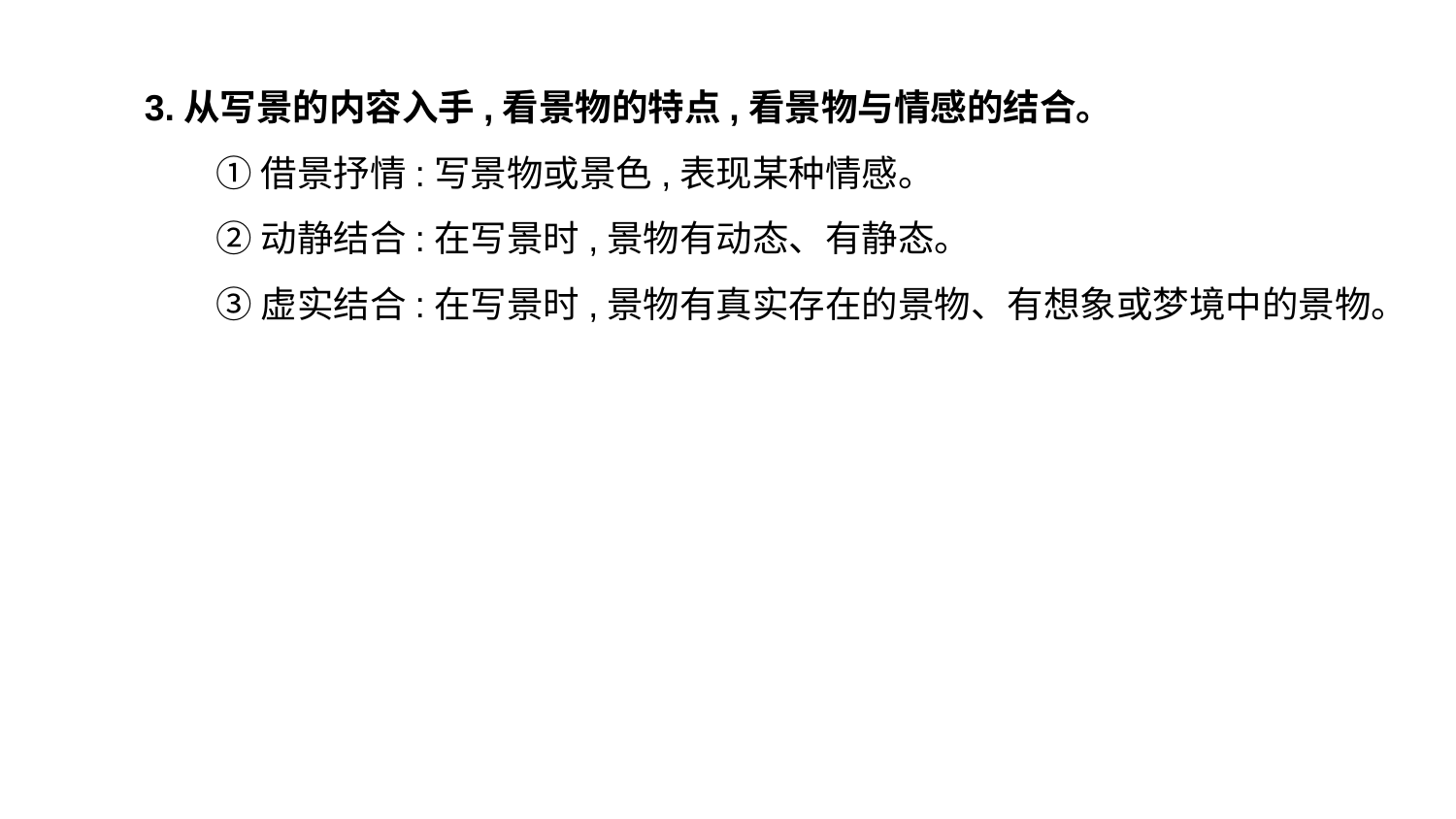

3.从写景的内容入手,看景物的特点,看景物与情感的结合。
①借景抒情:写景物或景色,表现某种情感。
②动静结合:在写景时,景物有动态、有静态。
③虚实结合:在写景时,景物有真实存在的景物、有想象或梦境中的景物。